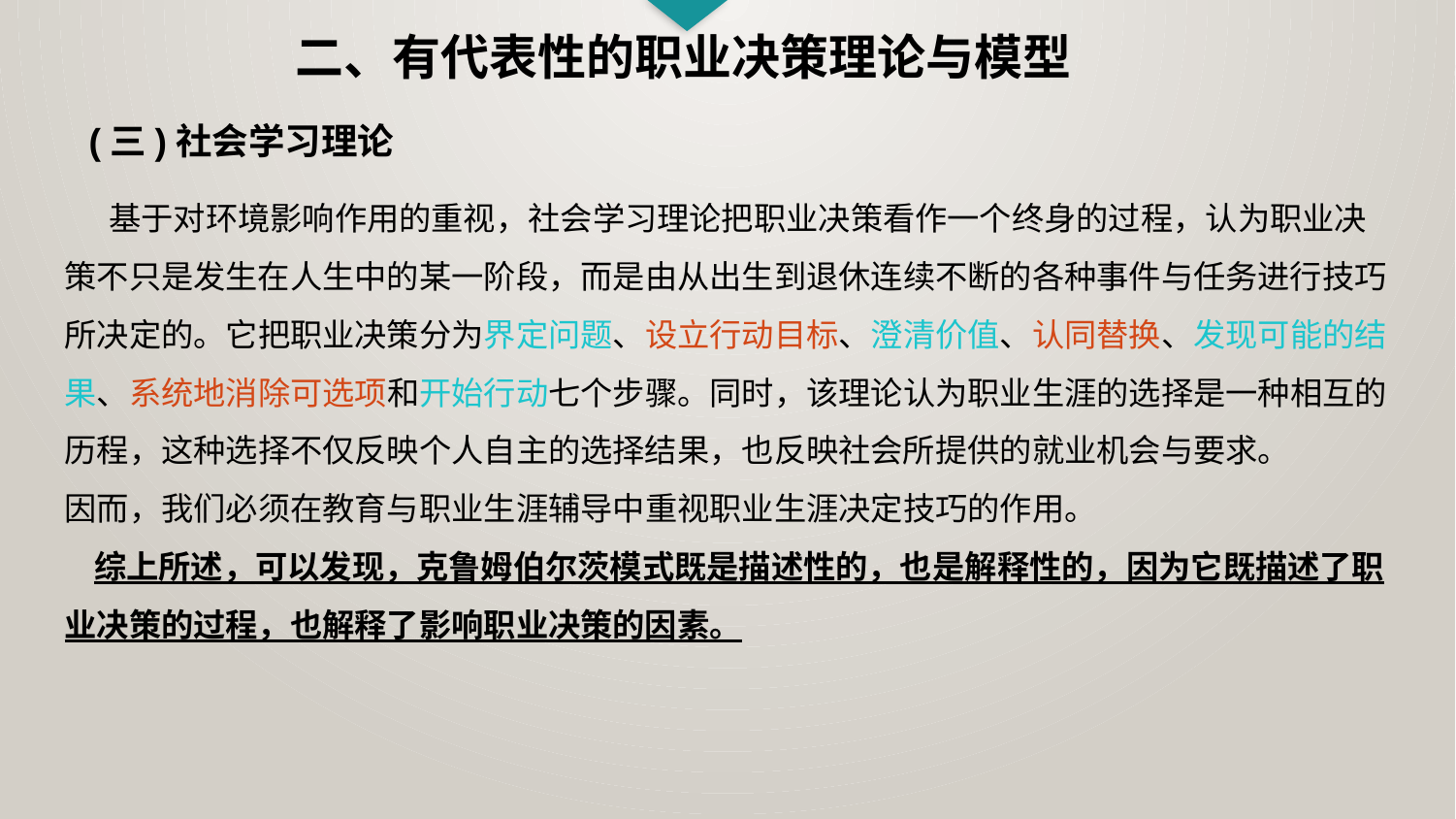

二、有代表性的职业决策理论与模型
(三)社会学习理论
     基于对环境影响作用的重视，社会学习理论把职业决策看作一个终身的过程，认为职业决策不只是发生在人生中的某一阶段，而是由从出生到退休连续不断的各种事件与任务进行技巧所决定的。它把职业决策分为界定问题、设立行动目标、澄清价值、认同替换、发现可能的结果、系统地消除可选项和开始行动七个步骤。同时，该理论认为职业生涯的选择是一种相互的历程，这种选择不仅反映个人自主的选择结果，也反映社会所提供的就业机会与要求。
因而，我们必须在教育与职业生涯辅导中重视职业生涯决定技巧的作用。
   综上所述，可以发现，克鲁姆伯尔茨模式既是描述性的，也是解释性的，因为它既描述了职业决策的过程，也解释了影响职业决策的因素。
26